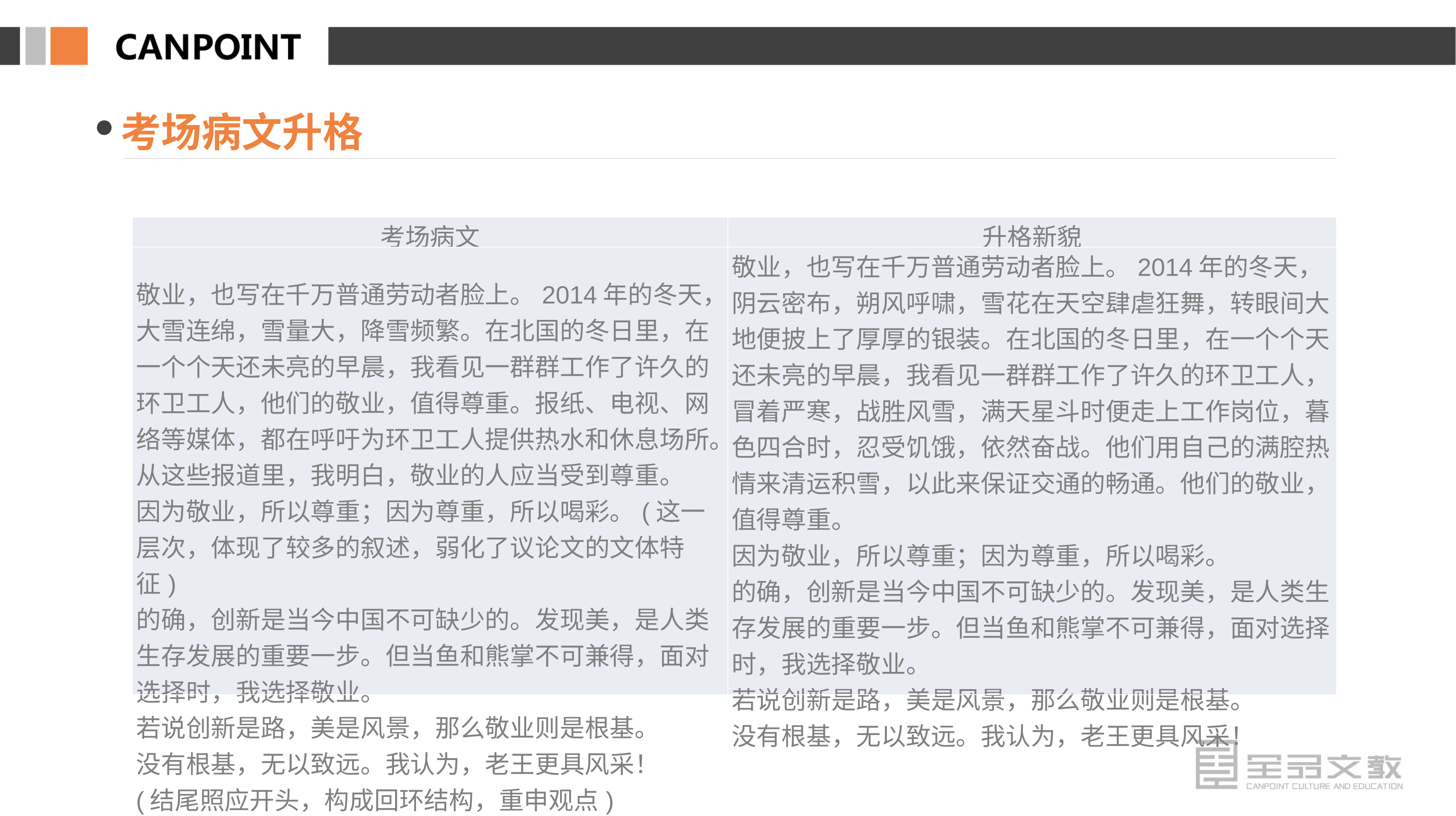

考场病文升格

| 考场病文 | 升格新貌 |
| --- | --- |
| 敬业，也写在千万普通劳动者脸上。2014年的冬天，大雪连绵，雪量大，降雪频繁。在北国的冬日里，在一个个天还未亮的早晨，我看见一群群工作了许久的环卫工人，他们的敬业，值得尊重。报纸、电视、网络等媒体，都在呼吁为环卫工人提供热水和休息场所。从这些报道里，我明白，敬业的人应当受到尊重。 因为敬业，所以尊重；因为尊重，所以喝彩。(这一层次，体现了较多的叙述，弱化了议论文的文体特征) 的确，创新是当今中国不可缺少的。发现美，是人类生存发展的重要一步。但当鱼和熊掌不可兼得，面对选择时，我选择敬业。 若说创新是路，美是风景，那么敬业则是根基。 没有根基，无以致远。我认为，老王更具风采！ (结尾照应开头，构成回环结构，重申观点) | 敬业，也写在千万普通劳动者脸上。2014年的冬天，阴云密布，朔风呼啸，雪花在天空肆虐狂舞，转眼间大地便披上了厚厚的银装。在北国的冬日里，在一个个天还未亮的早晨，我看见一群群工作了许久的环卫工人，冒着严寒，战胜风雪，满天星斗时便走上工作岗位，暮色四合时，忍受饥饿，依然奋战。他们用自己的满腔热情来清运积雪，以此来保证交通的畅通。他们的敬业，值得尊重。 因为敬业，所以尊重；因为尊重，所以喝彩。 的确，创新是当今中国不可缺少的。发现美，是人类生存发展的重要一步。但当鱼和熊掌不可兼得，面对选择时，我选择敬业。 若说创新是路，美是风景，那么敬业则是根基。 没有根基，无以致远。我认为，老王更具风采！ |